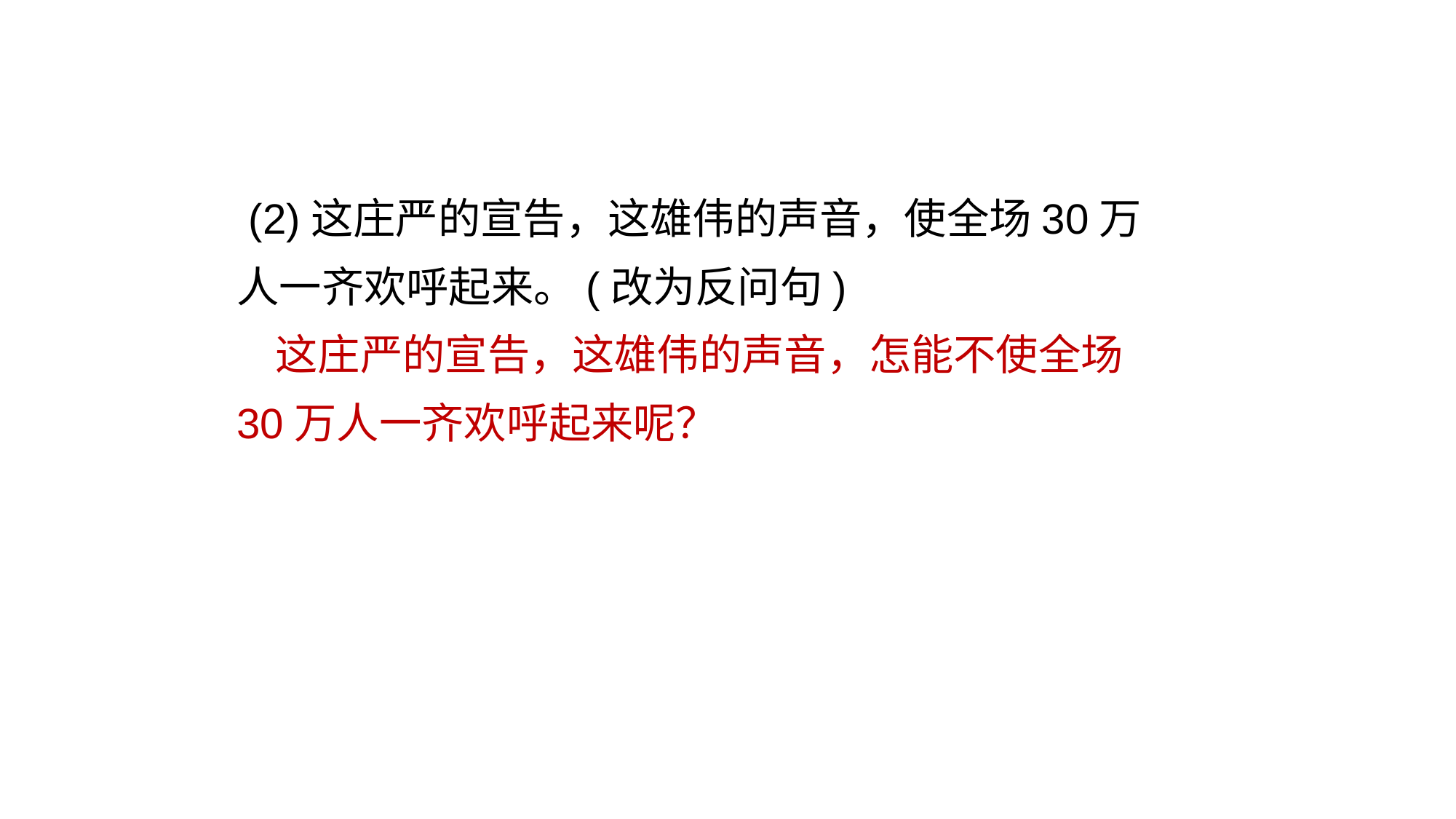

(2)这庄严的宣告，这雄伟的声音，使全场30万人一齐欢呼起来。(改为反问句)
   这庄严的宣告，这雄伟的声音，怎能不使全场30万人一齐欢呼起来呢？